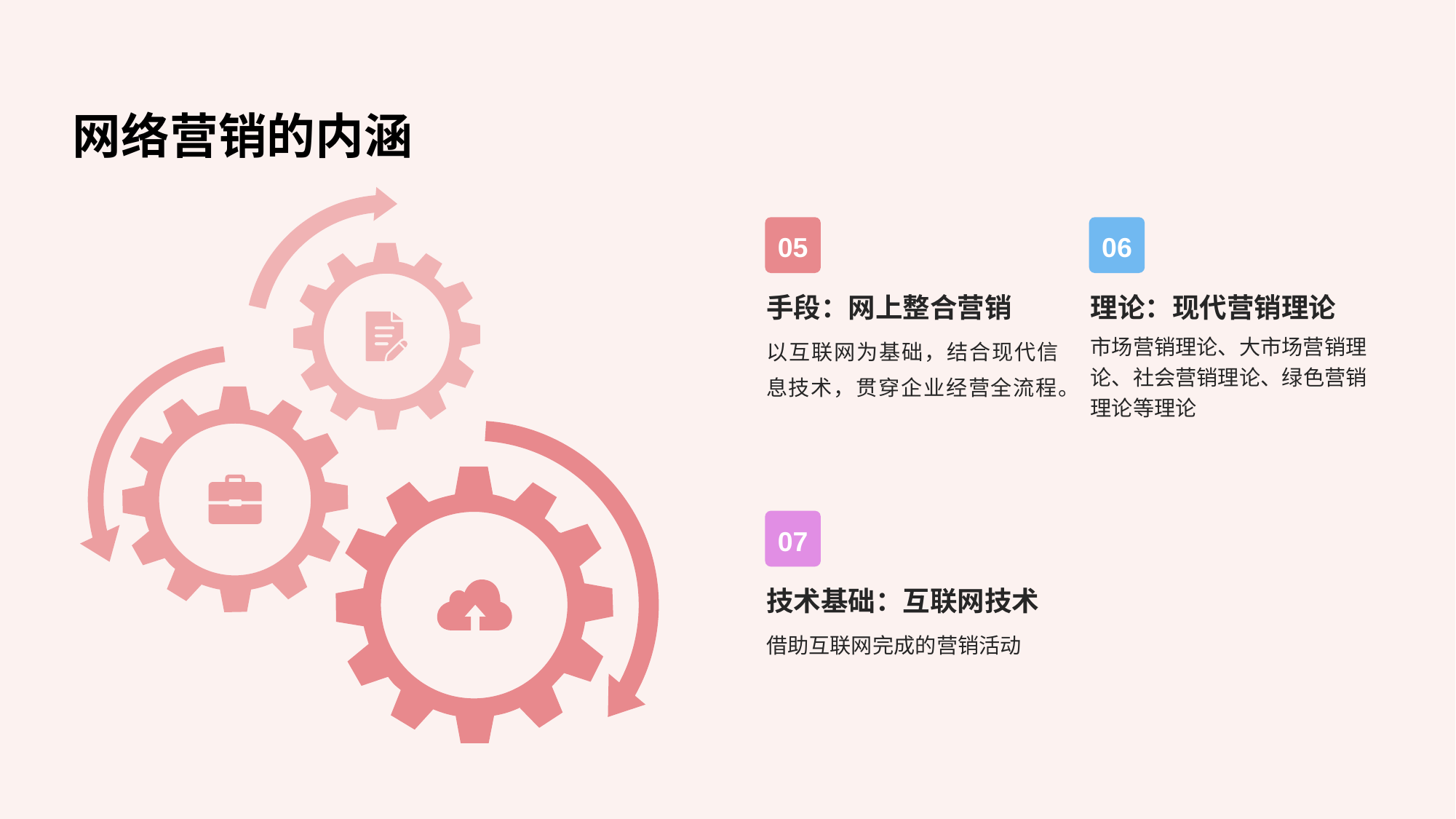

# 网络营销的内涵

05
06

手段：网上整合营销
理论：现代营销理论

以互联网为基础，结合现代信息技术，贯穿企业经营全流程。
市场营销理论、大市场营销理论、社会营销理论、绿色营销理论等理论

07
技术基础：互联网技术

借助互联网完成的营销活动